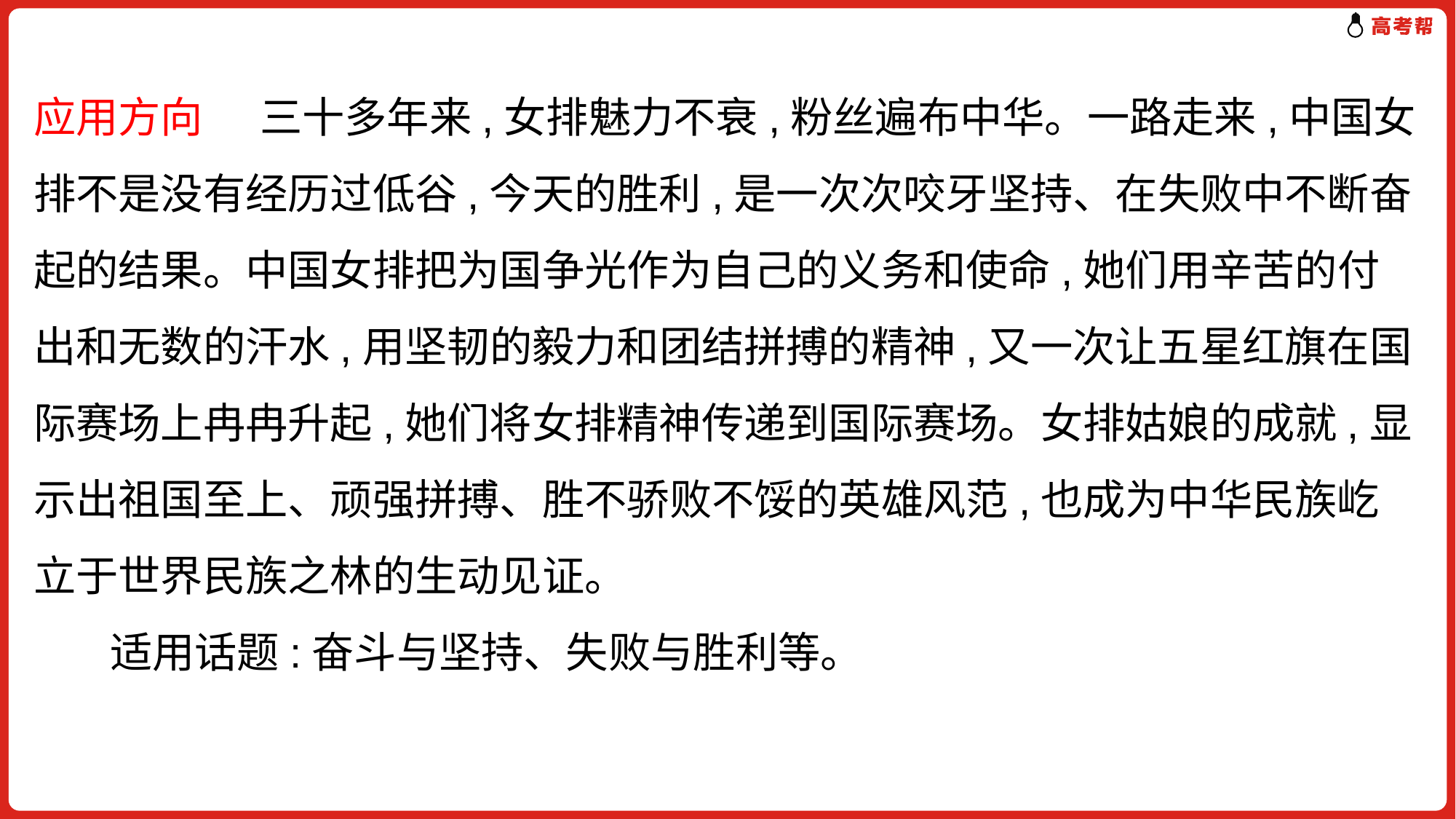

应用方向      三十多年来,女排魅力不衰,粉丝遍布中华。一路走来,中国女排不是没有经历过低谷,今天的胜利,是一次次咬牙坚持、在失败中不断奋起的结果。中国女排把为国争光作为自己的义务和使命,她们用辛苦的付出和无数的汗水,用坚韧的毅力和团结拼搏的精神,又一次让五星红旗在国际赛场上冉冉升起,她们将女排精神传递到国际赛场。女排姑娘的成就,显示出祖国至上、顽强拼搏、胜不骄败不馁的英雄风范,也成为中华民族屹立于世界民族之林的生动见证。
       适用话题:奋斗与坚持、失败与胜利等。